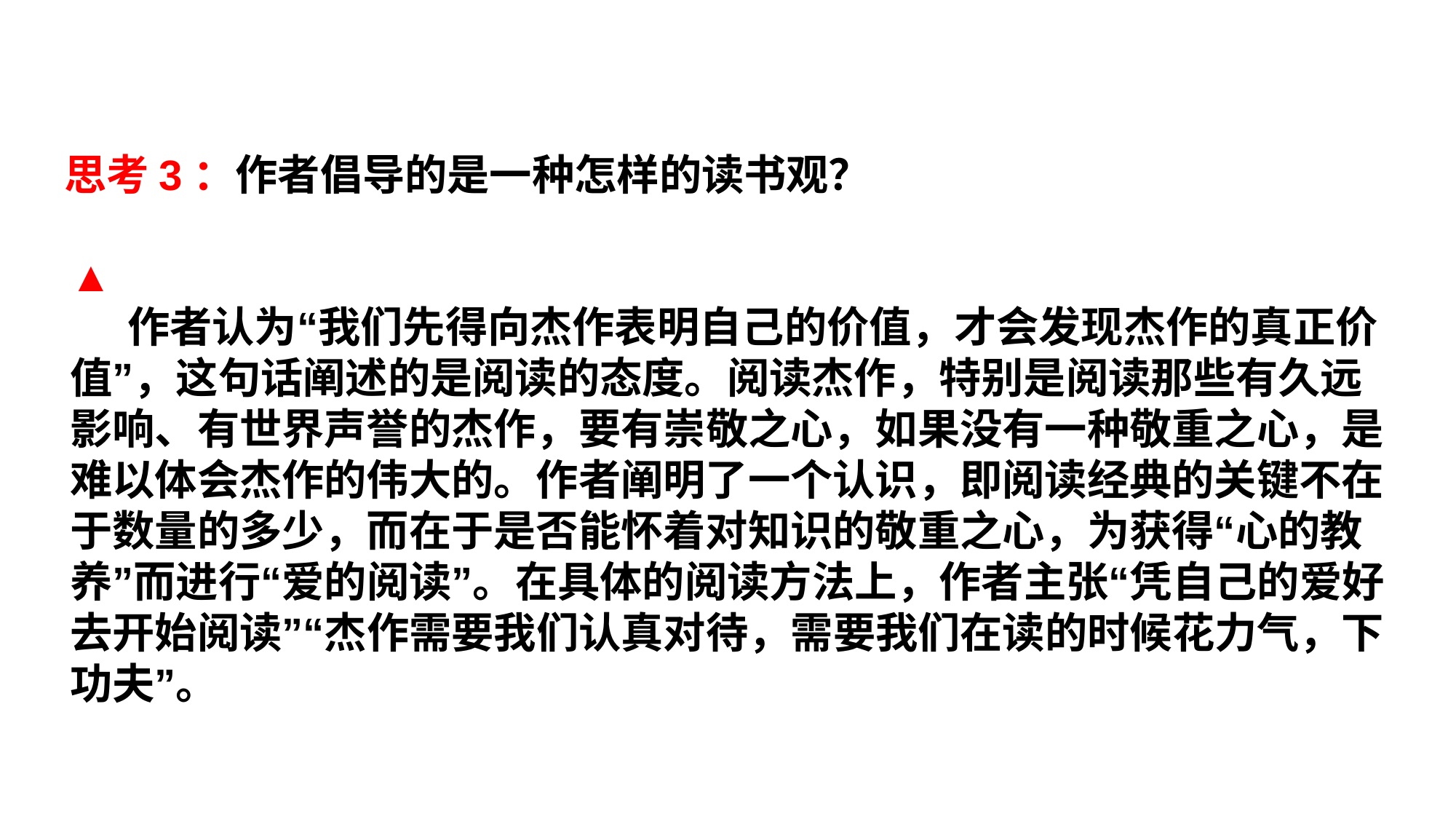

思考3：作者倡导的是一种怎样的读书观？
▲
    作者认为“我们先得向杰作表明自己的价值，才会发现杰作的真正价值”，这句话阐述的是阅读的态度。阅读杰作，特别是阅读那些有久远影响、有世界声誉的杰作，要有崇敬之心，如果没有一种敬重之心，是难以体会杰作的伟大的。作者阐明了一个认识，即阅读经典的关键不在于数量的多少，而在于是否能怀着对知识的敬重之心，为获得“心的教养”而进行“爱的阅读”。在具体的阅读方法上，作者主张“凭自己的爱好去开始阅读”“杰作需要我们认真对待，需要我们在读的时候花力气，下功夫”。